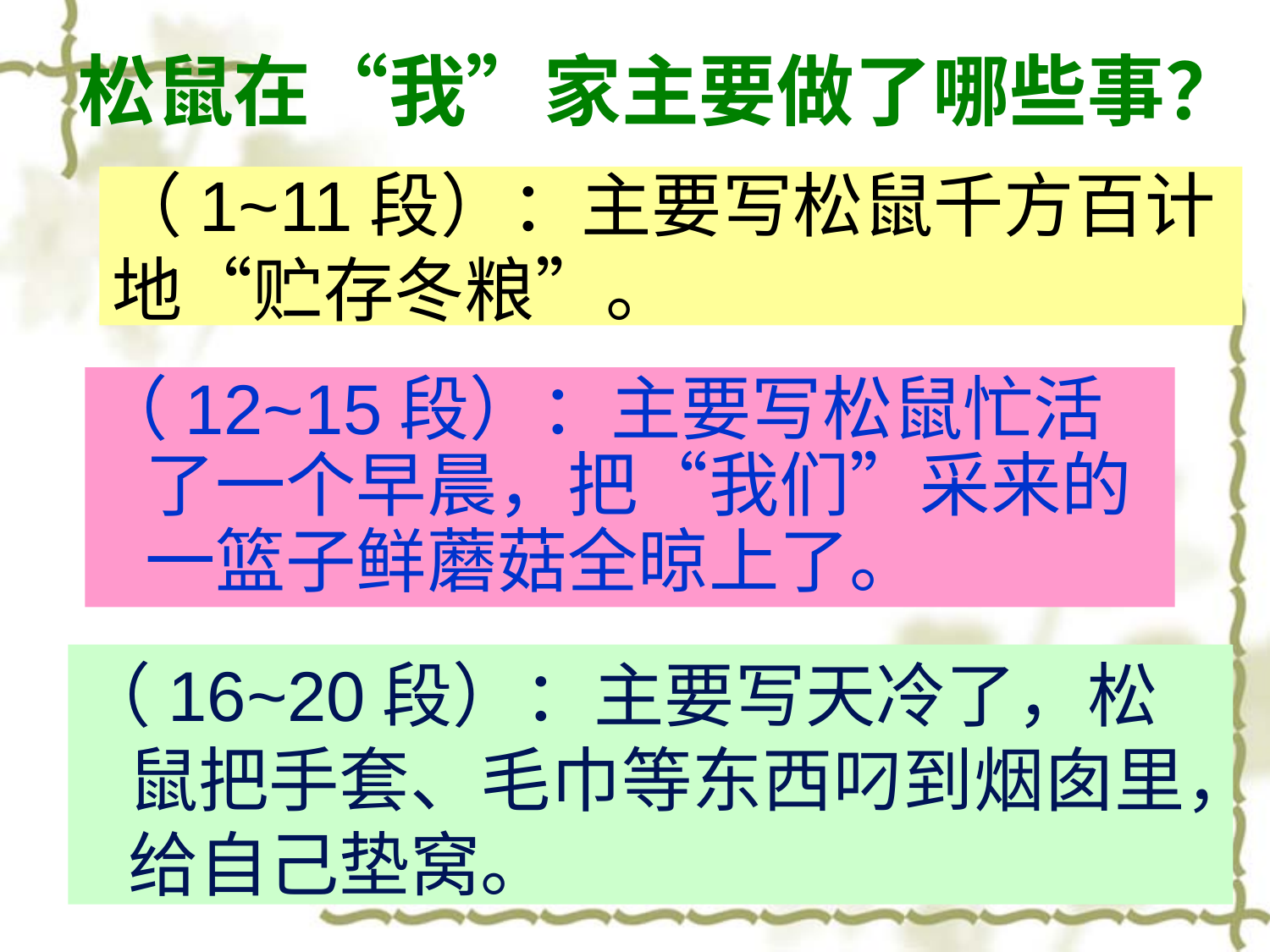

松鼠在“我”家主要做了哪些事？
# （1~11段）：主要写松鼠千方百计地“贮存冬粮”。
（12~15段）：主要写松鼠忙活了一个早晨，把“我们”采来的一篮子鲜蘑菇全晾上了。

（16~20段）：主要写天冷了，松鼠把手套、毛巾等东西叼到烟囱里，给自己垫窝。